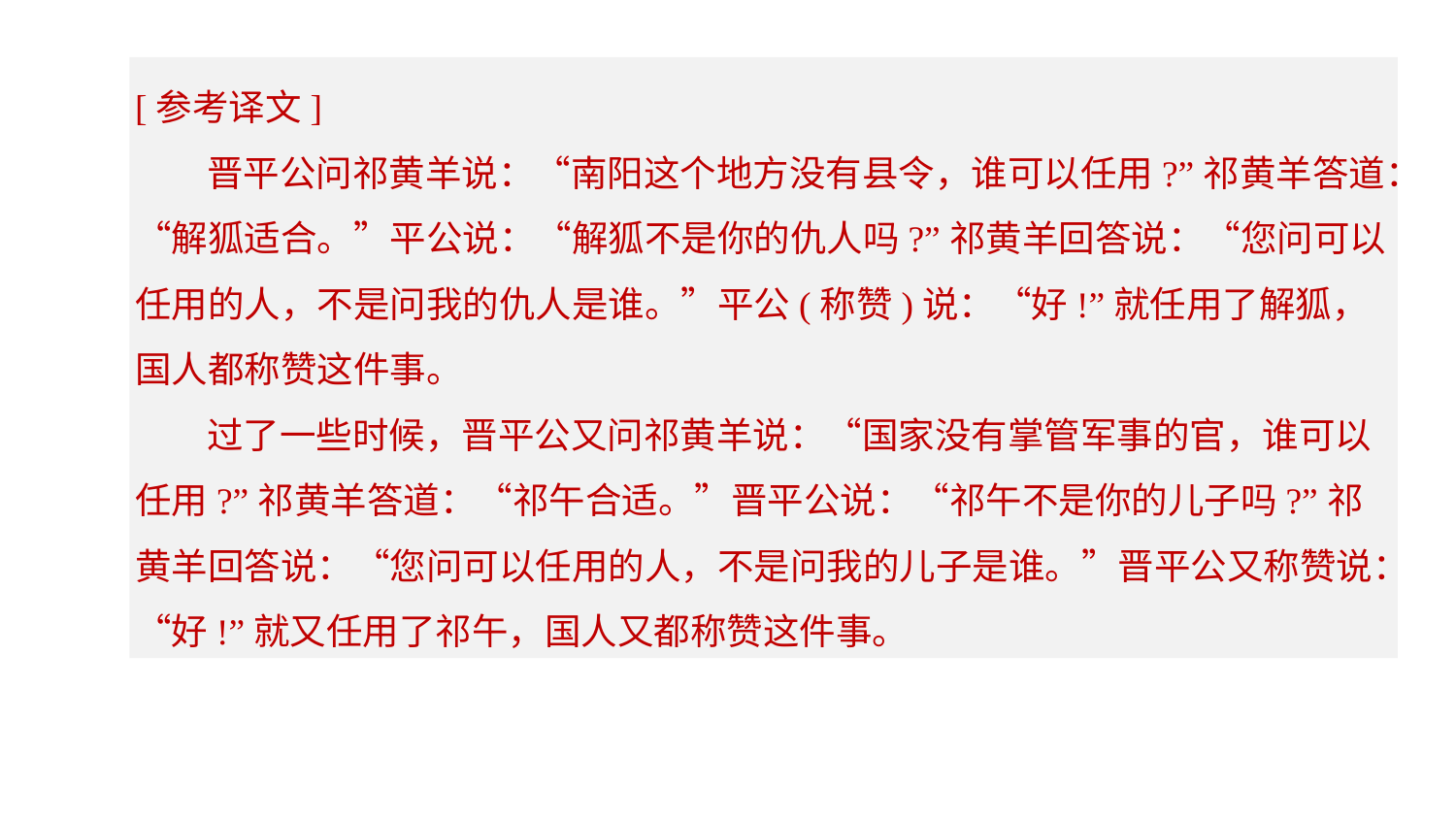

[参考译文]
晋平公问祁黄羊说：“南阳这个地方没有县令，谁可以任用?”祁黄羊答道：“解狐适合。”平公说：“解狐不是你的仇人吗?”祁黄羊回答说：“您问可以任用的人，不是问我的仇人是谁。”平公(称赞)说：“好!”就任用了解狐，国人都称赞这件事。
过了一些时候，晋平公又问祁黄羊说：“国家没有掌管军事的官，谁可以任用?”祁黄羊答道：“祁午合适。”晋平公说：“祁午不是你的儿子吗?”祁黄羊回答说：“您问可以任用的人，不是问我的儿子是谁。”晋平公又称赞说：“好!”就又任用了祁午，国人又都称赞这件事。